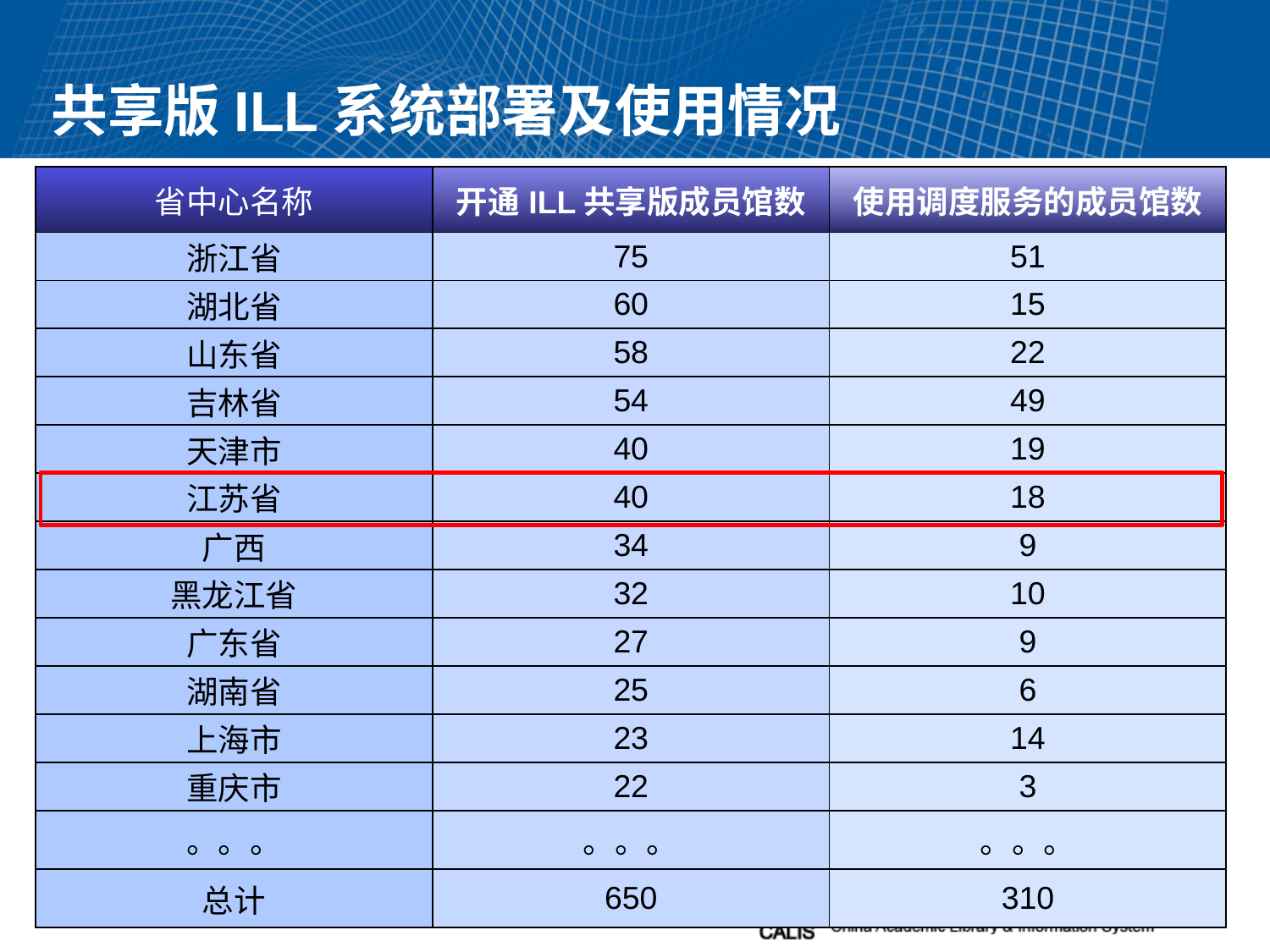

# 共享版ILL系统部署及使用情况
| 省中心名称 | 开通ILL共享版成员馆数 | 使用调度服务的成员馆数 |
| --- | --- | --- |
| 浙江省 | 75 | 51 |
| 湖北省 | 60 | 15 |
| 山东省 | 58 | 22 |
| 吉林省 | 54 | 49 |
| 天津市 | 40 | 19 |
| 江苏省 | 40 | 18 |
| 广西 | 34 | 9 |
| 黑龙江省 | 32 | 10 |
| 广东省 | 27 | 9 |
| 湖南省 | 25 | 6 |
| 上海市 | 23 | 14 |
| 重庆市 | 22 | 3 |
| 。。。 | 。。。 | 。。。 |
| 总计 | 650 | 310 |